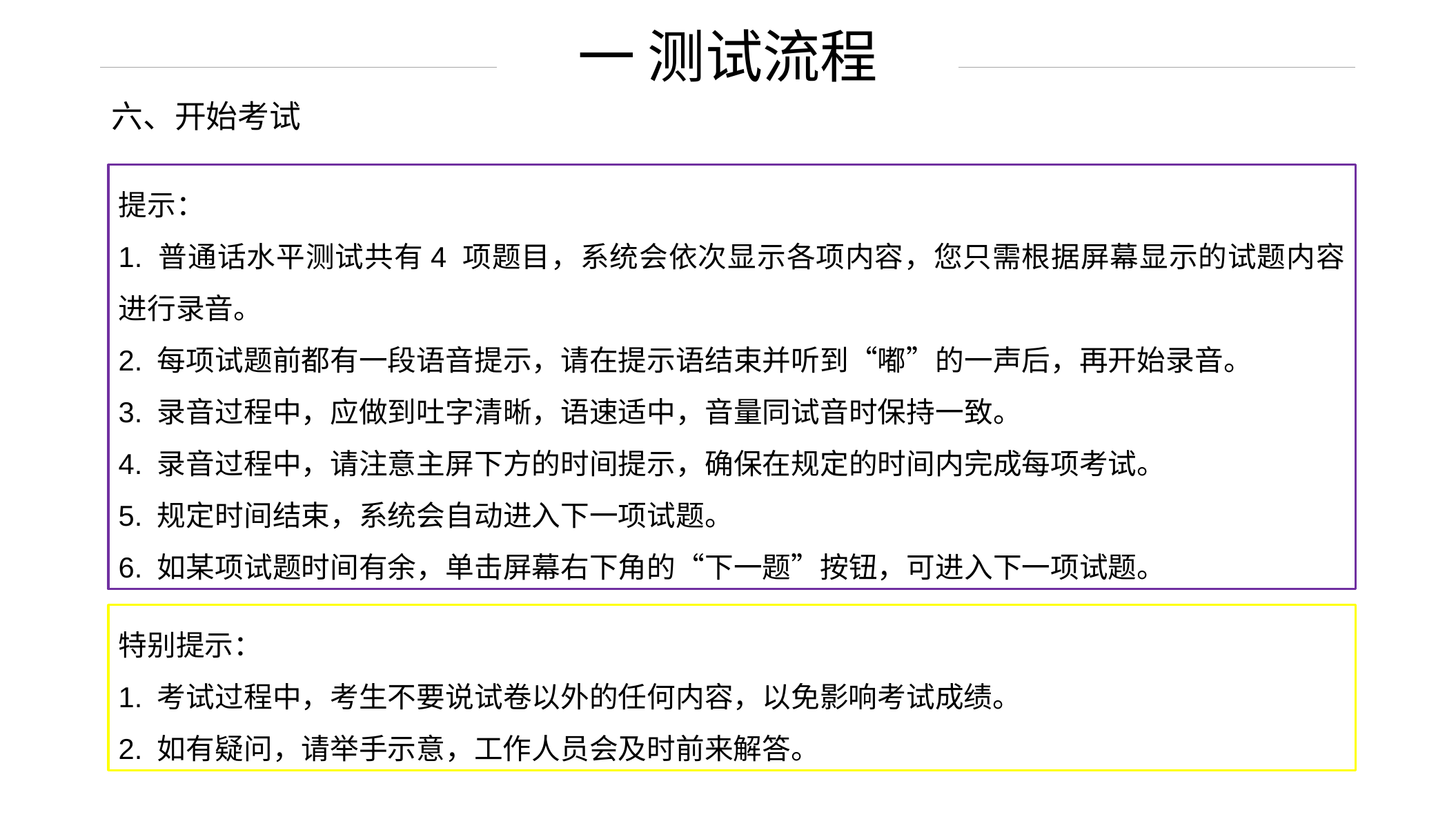

一 测试流程
六、开始考试
提示：
1. 普通话水平测试共有4 项题目，系统会依次显示各项内容，您只需根据屏幕显示的试题内容进行录音。
2. 每项试题前都有一段语音提示，请在提示语结束并听到“嘟”的一声后，再开始录音。
3. 录音过程中，应做到吐字清晰，语速适中，音量同试音时保持一致。
4. 录音过程中，请注意主屏下方的时间提示，确保在规定的时间内完成每项考试。
5. 规定时间结束，系统会自动进入下一项试题。
6. 如某项试题时间有余，单击屏幕右下角的“下一题”按钮，可进入下一项试题。
特别提示：
1. 考试过程中，考生不要说试卷以外的任何内容，以免影响考试成绩。
2. 如有疑问，请举手示意，工作人员会及时前来解答。